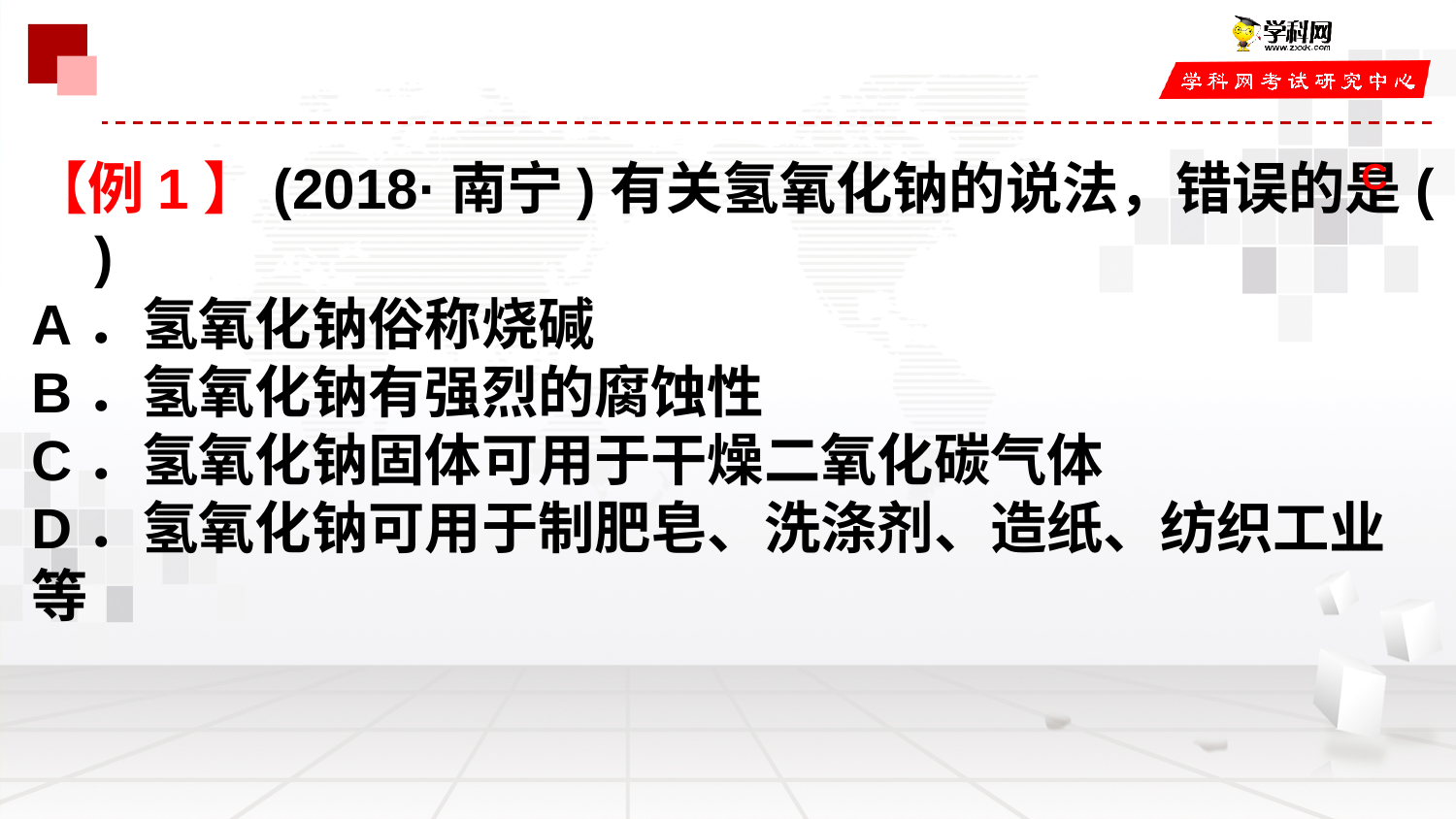

【例1】(2018·南宁)有关氢氧化钠的说法，错误的是(     )
A．氢氧化钠俗称烧碱
B．氢氧化钠有强烈的腐蚀性
C．氢氧化钠固体可用于干燥二氧化碳气体
D．氢氧化钠可用于制肥皂、洗涤剂、造纸、纺织工业等
C